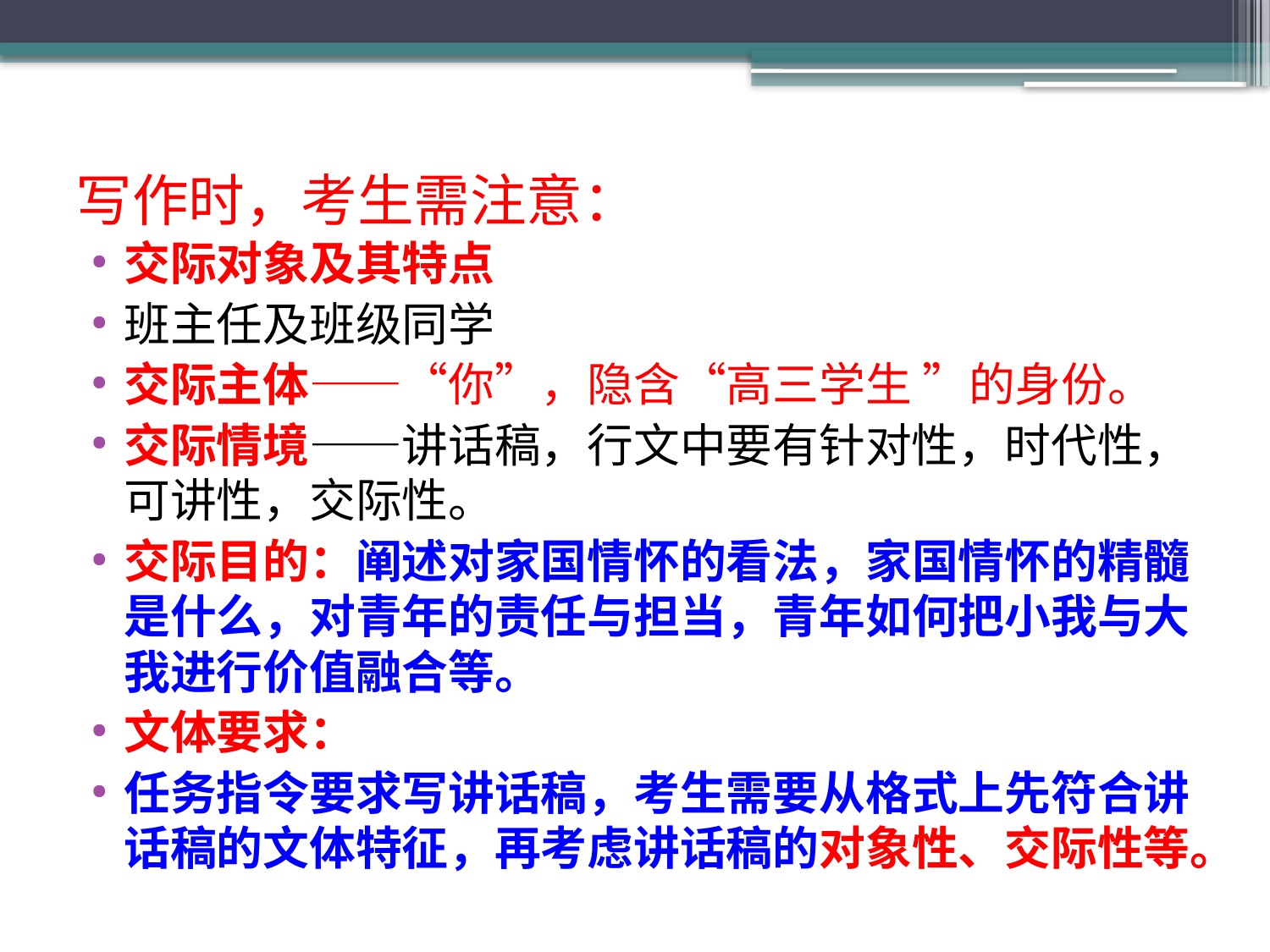

# 写作时，考生需注意：
交际对象及其特点
班主任及班级同学
交际主体——“你”，隐含“高三学生 ”的身份。
交际情境——讲话稿，行文中要有针对性，时代性，可讲性，交际性。
交际目的：阐述对家国情怀的看法，家国情怀的精髓是什么，对青年的责任与担当，青年如何把小我与大我进行价值融合等。
文体要求：
任务指令要求写讲话稿，考生需要从格式上先符合讲话稿的文体特征，再考虑讲话稿的对象性、交际性等。